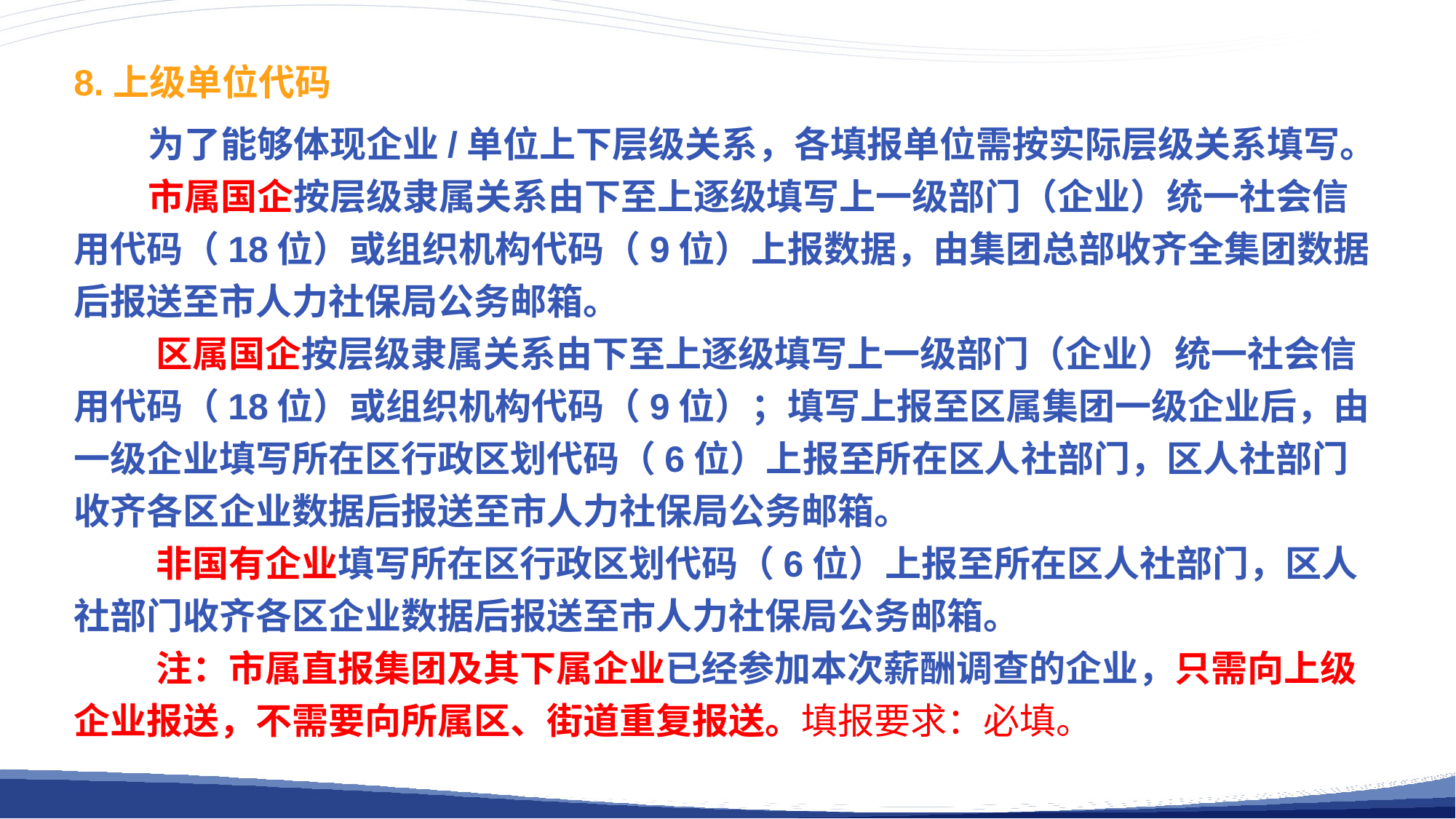

8.上级单位代码
        为了能够体现企业/单位上下层级关系，各填报单位需按实际层级关系填写。
        市属国企按层级隶属关系由下至上逐级填写上一级部门（企业）统一社会信用代码（18位）或组织机构代码（9位）上报数据，由集团总部收齐全集团数据后报送至市人力社保局公务邮箱。
         区属国企按层级隶属关系由下至上逐级填写上一级部门（企业）统一社会信用代码（18位）或组织机构代码（9位）；填写上报至区属集团一级企业后，由一级企业填写所在区行政区划代码（6位）上报至所在区人社部门，区人社部门收齐各区企业数据后报送至市人力社保局公务邮箱。
         非国有企业填写所在区行政区划代码（6位）上报至所在区人社部门，区人社部门收齐各区企业数据后报送至市人力社保局公务邮箱。
         注：市属直报集团及其下属企业已经参加本次薪酬调查的企业，只需向上级企业报送，不需要向所属区、街道重复报送。填报要求：必填。